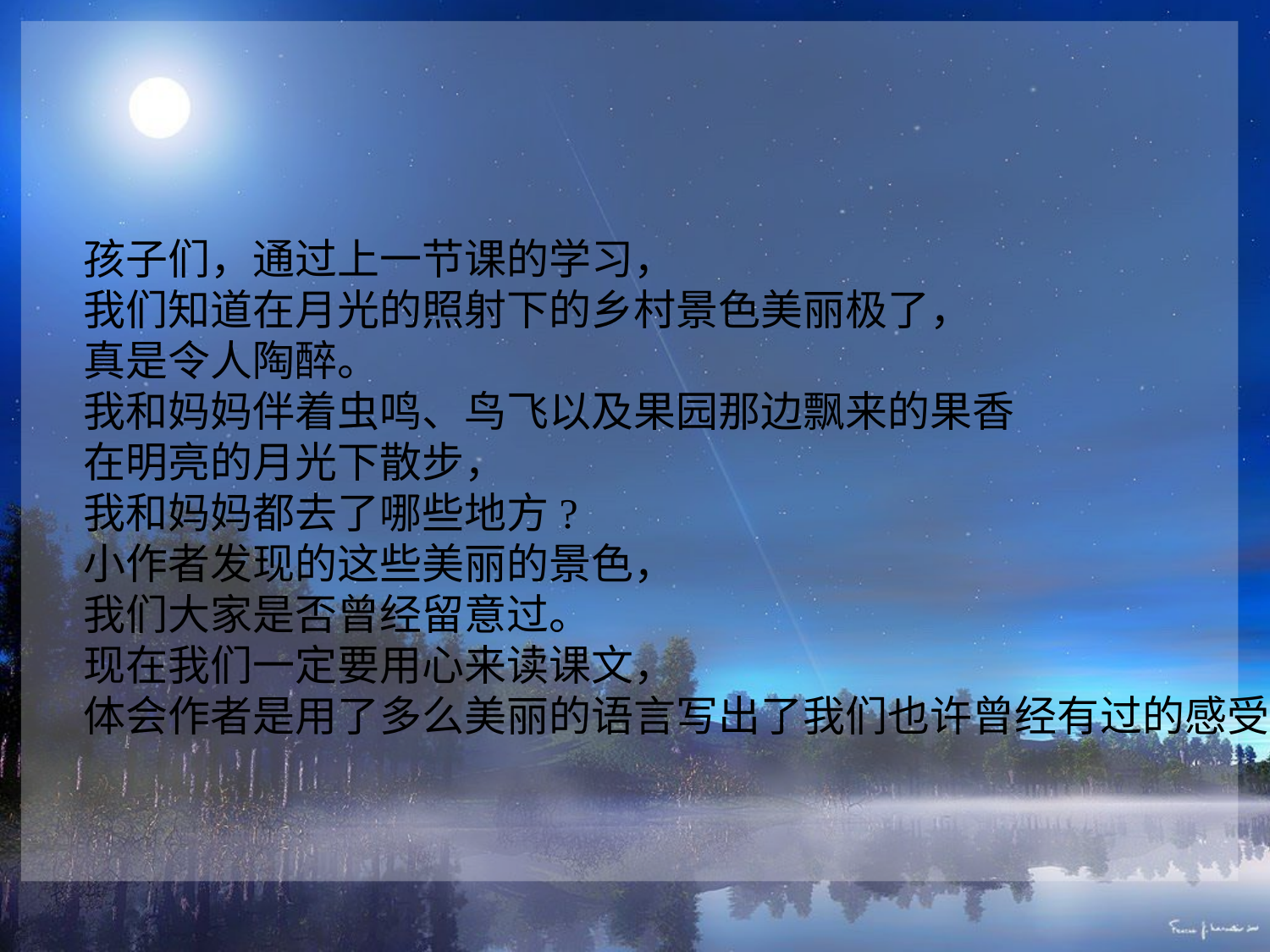

#
孩子们，通过上一节课的学习，
我们知道在月光的照射下的乡村景色美丽极了，
真是令人陶醉。
我和妈妈伴着虫鸣、鸟飞以及果园那边飘来的果香
在明亮的月光下散步，
我和妈妈都去了哪些地方?
小作者发现的这些美丽的景色，
我们大家是否曾经留意过。
现在我们一定要用心来读课文，
体会作者是用了多么美丽的语言写出了我们也许曾经有过的感受